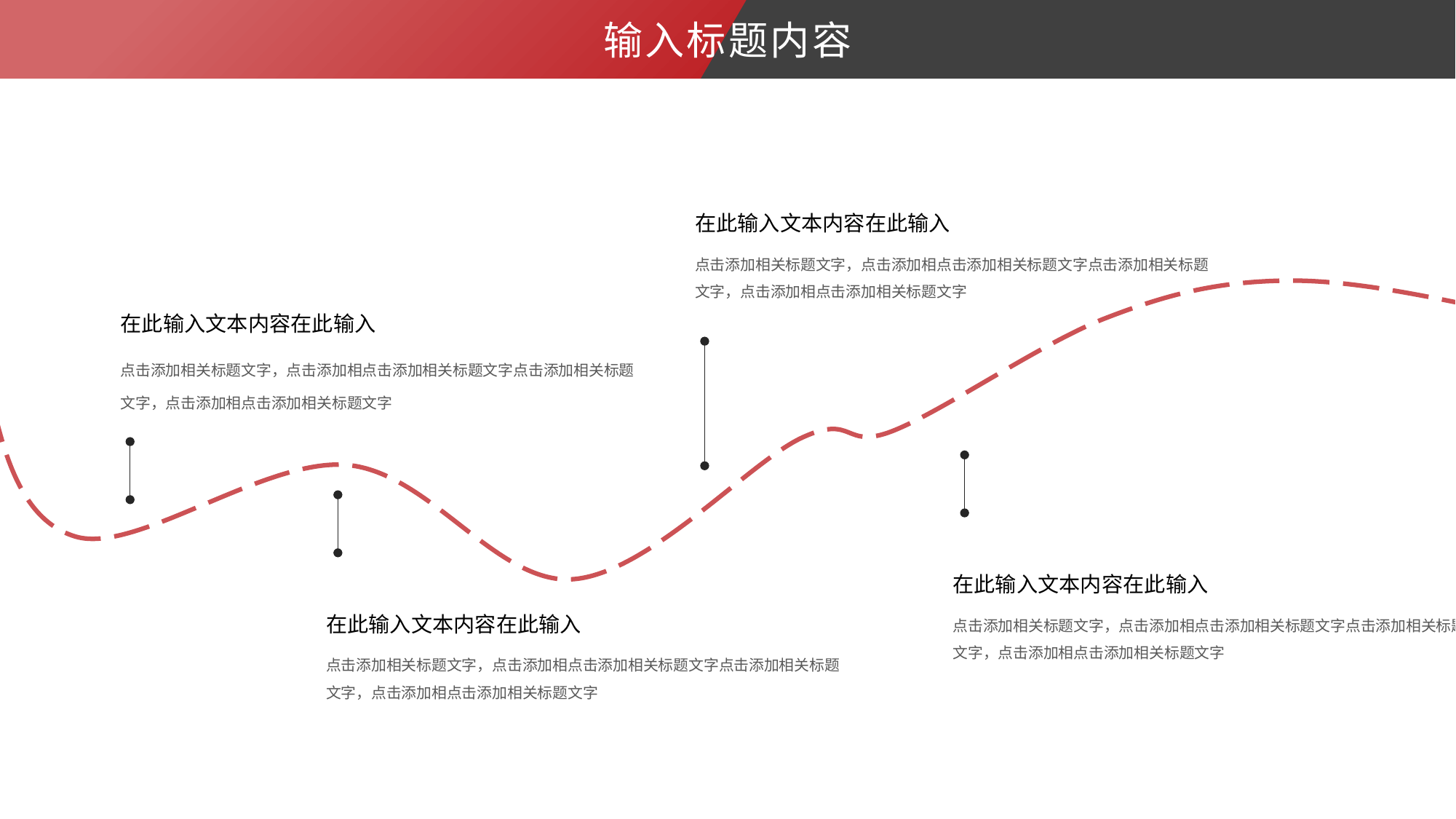

输入标题内容
在此输入文本内容在此输入
点击添加相关标题文字，点击添加相点击添加相关标题文字点击添加相关标题文字，点击添加相点击添加相关标题文字

在此输入文本内容在此输入
点击添加相关标题文字，点击添加相点击添加相关标题文字点击添加相关标题文字，点击添加相点击添加相关标题文字

在此输入文本内容在此输入
点击添加相关标题文字，点击添加相点击添加相关标题文字点击添加相关标题文字，点击添加相点击添加相关标题文字
在此输入文本内容在此输入
点击添加相关标题文字，点击添加相点击添加相关标题文字点击添加相关标题文字，点击添加相点击添加相关标题文字